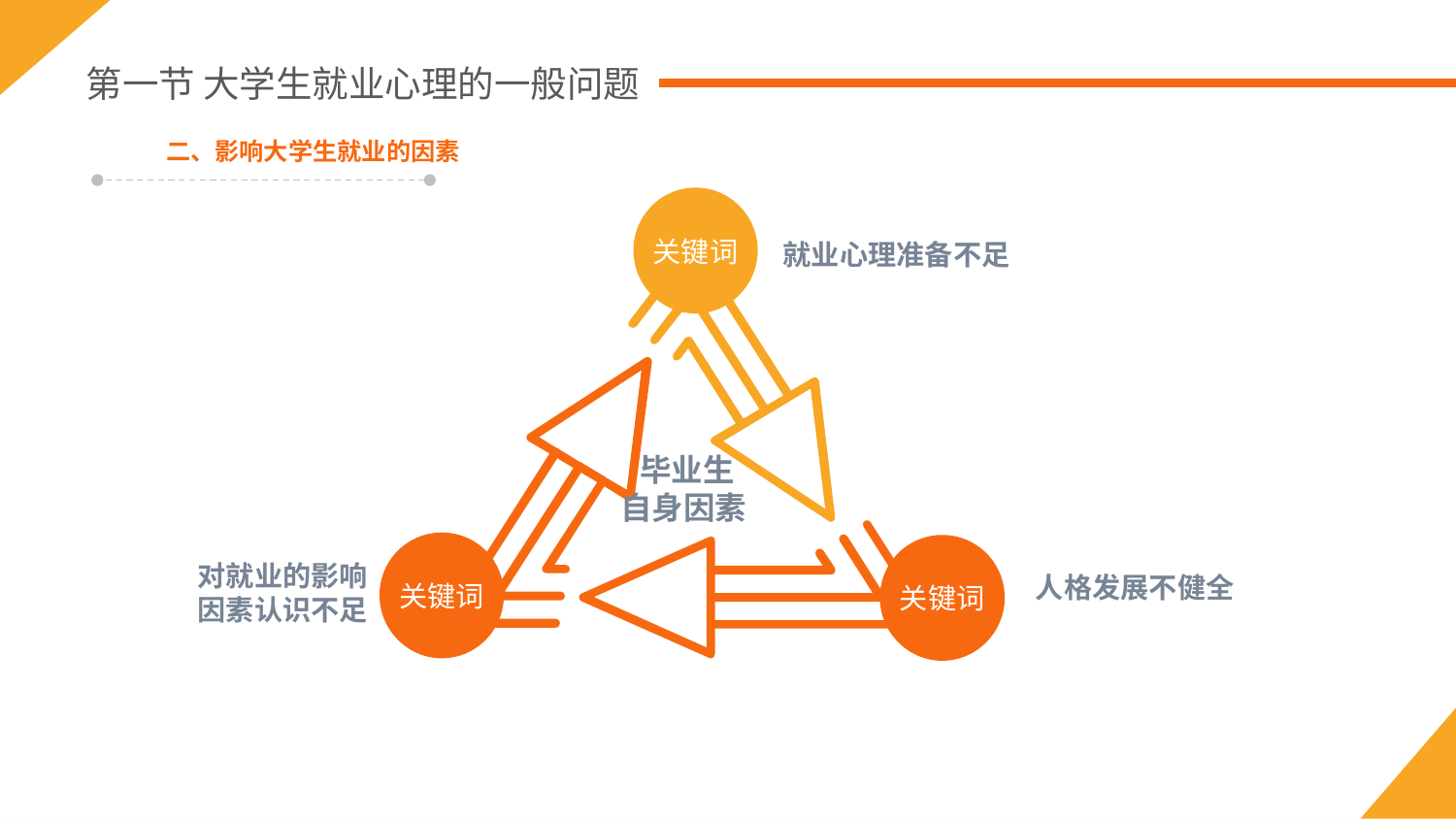

第一节 大学生就业心理的一般问题
二、影响大学生就业的因素
关键词

关键词
关键词
就业心理准备不足
毕业生
自身因素
对就业的影响
因素认识不足
人格发展不健全